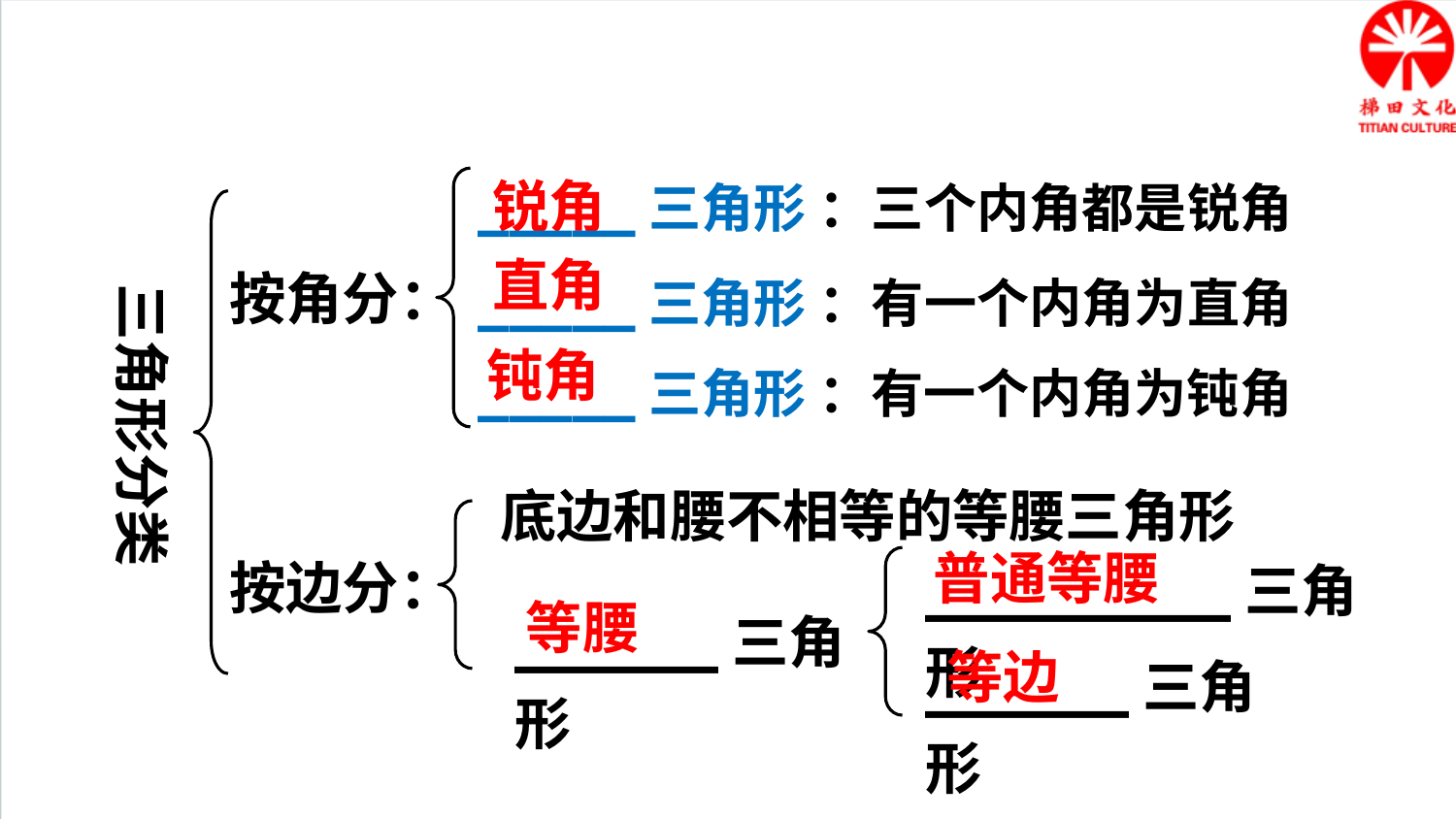

锐角
_____三角形 ：三个内角都是锐角

按角分：

底边和腰不相等的等腰三角形

按边分：
_________三角形

______三角形
______三角形
三角形分类
_____三角形 ：有一个内角为直角
_____三角形 ：有一个内角为钝角
直角
钝角
普通等腰
等腰
等边